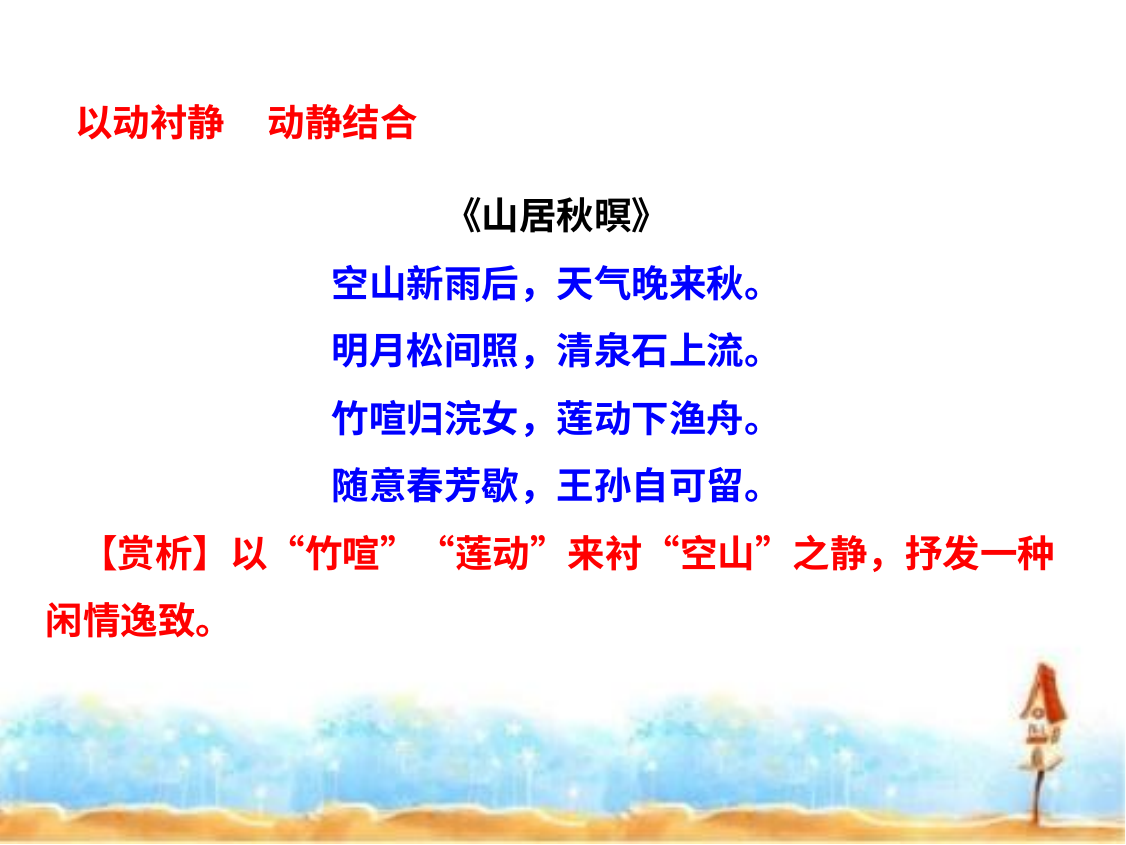

以动衬静     动静结合
《山居秋暝》
空山新雨后，天气晚来秋。
明月松间照，清泉石上流。
竹喧归浣女，莲动下渔舟。
随意春芳歇，王孙自可留。
   【赏析】以“竹喧”“莲动”来衬“空山”之静，抒发一种闲情逸致。